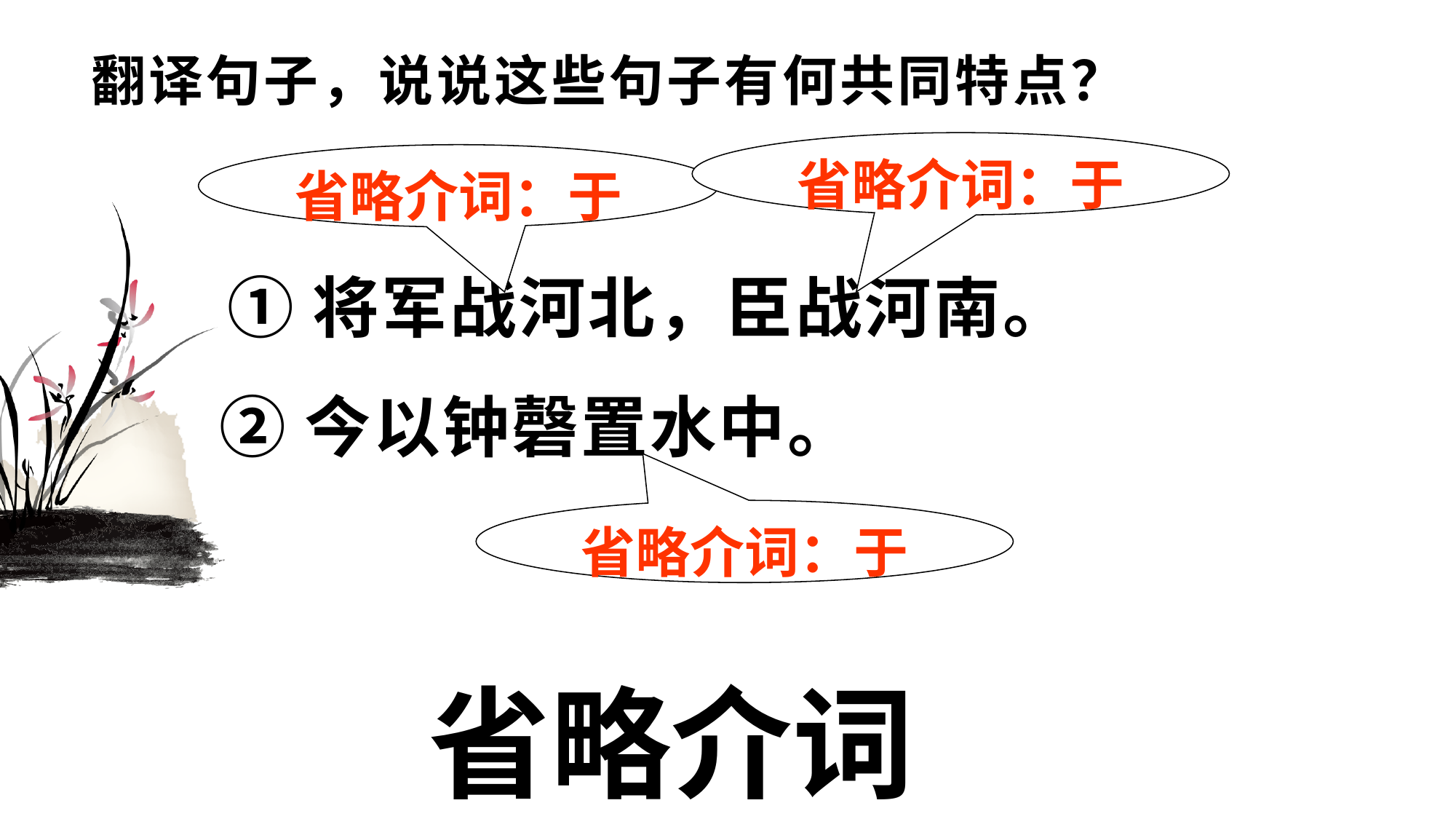

# 翻译句子，说说这些句子有何共同特点？
省略介词：于
省略介词：于

 ①将军战河北，臣战河南。
②今以钟磬置水中。

省略介词：于
省略介词